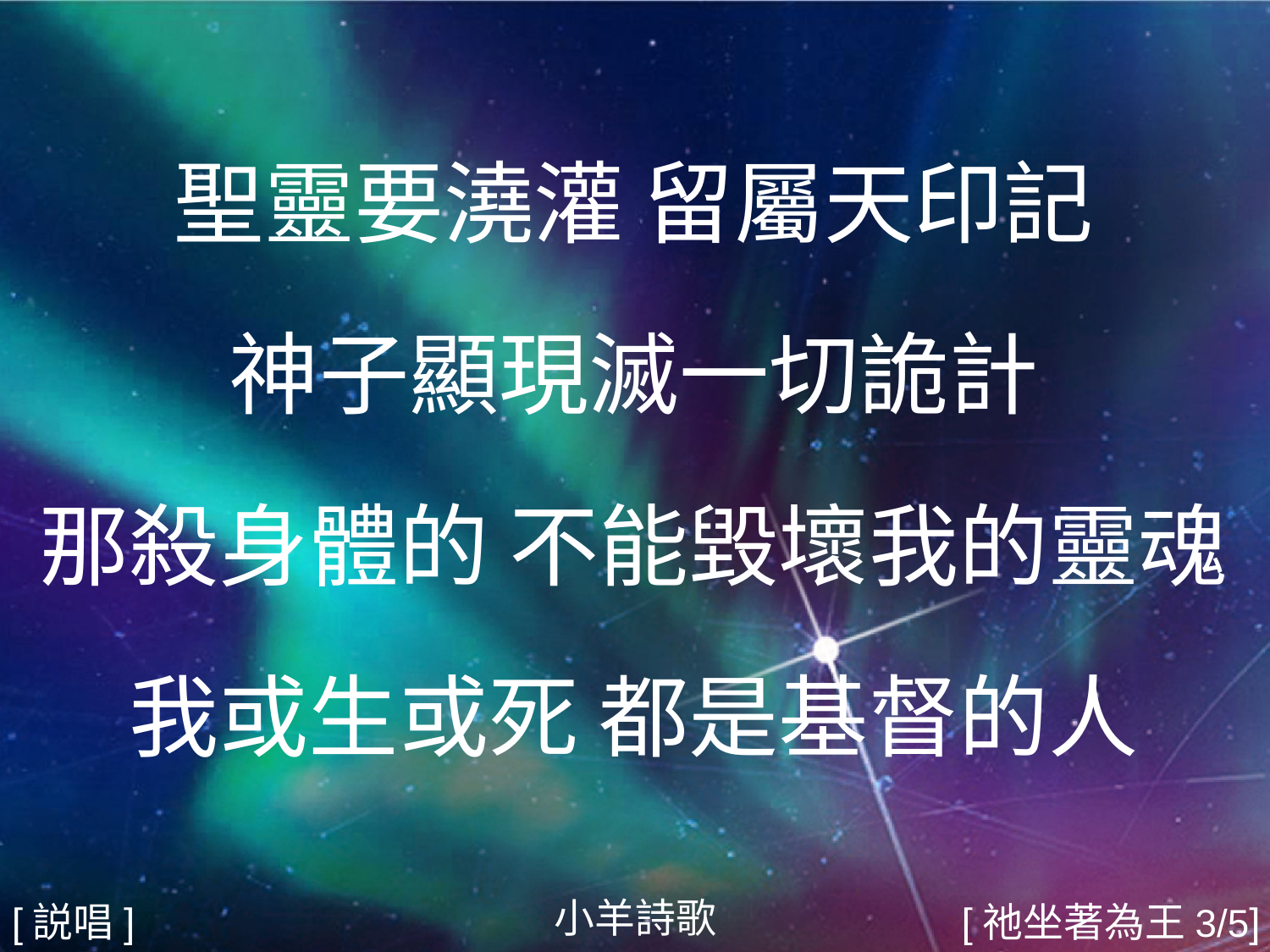

聖靈要澆灌 留屬天印記

神子顯現滅一切詭計

那殺身體的 不能毀壞我的靈魂

我或生或死 都是基督的人
#

小羊詩歌
[説唱]
[祂坐著為王3/5]